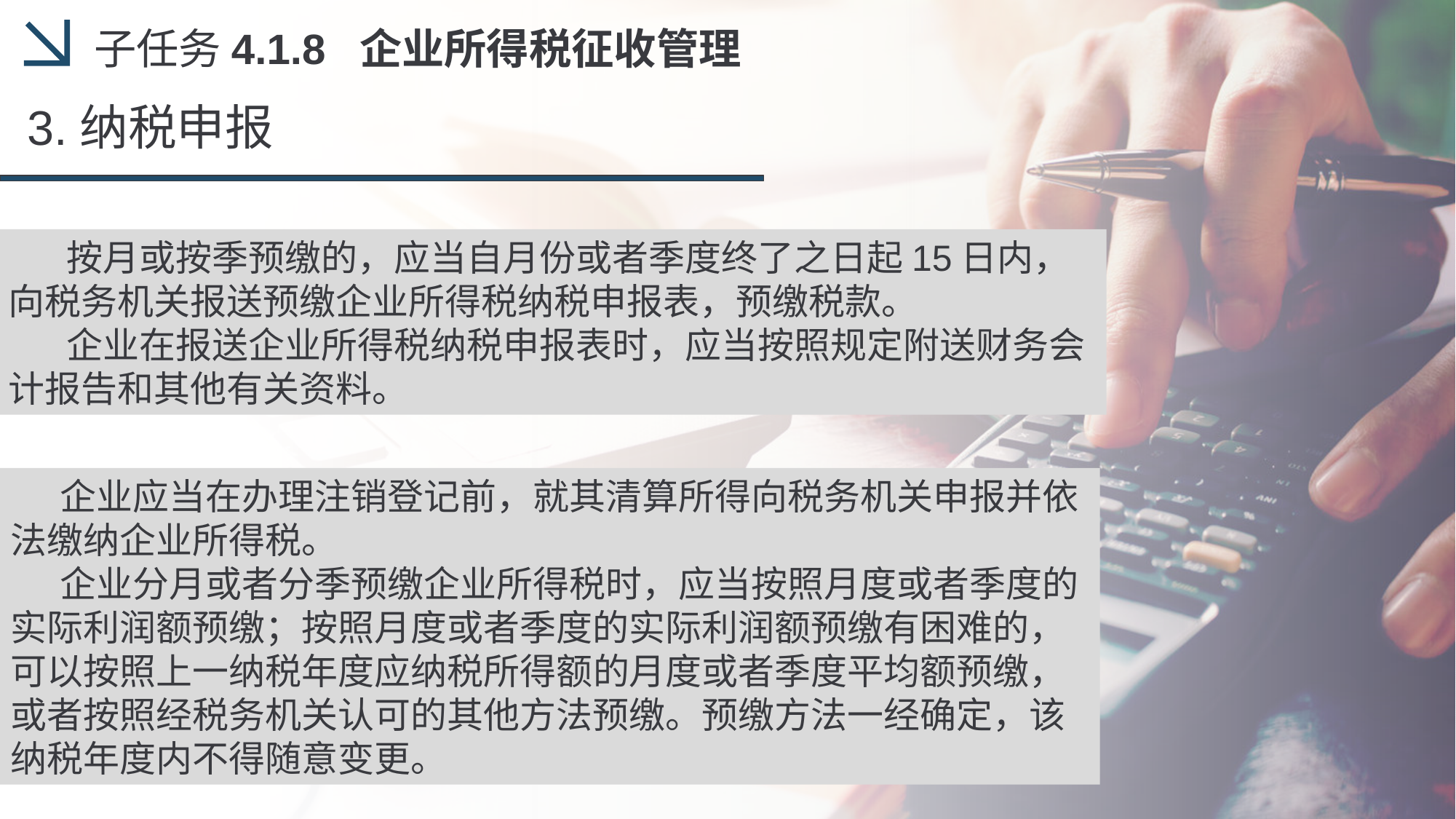

子任务4.1.8  企业所得税征收管理

3.纳税申报

      按月或按季预缴的，应当自月份或者季度终了之日起15日内，向税务机关报送预缴企业所得税纳税申报表，预缴税款。
      企业在报送企业所得税纳税申报表时，应当按照规定附送财务会计报告和其他有关资料。

     企业应当在办理注销登记前，就其清算所得向税务机关申报并依法缴纳企业所得税。
     企业分月或者分季预缴企业所得税时，应当按照月度或者季度的实际利润额预缴；按照月度或者季度的实际利润额预缴有困难的，可以按照上一纳税年度应纳税所得额的月度或者季度平均额预缴，或者按照经税务机关认可的其他方法预缴。预缴方法一经确定，该纳税年度内不得随意变更。